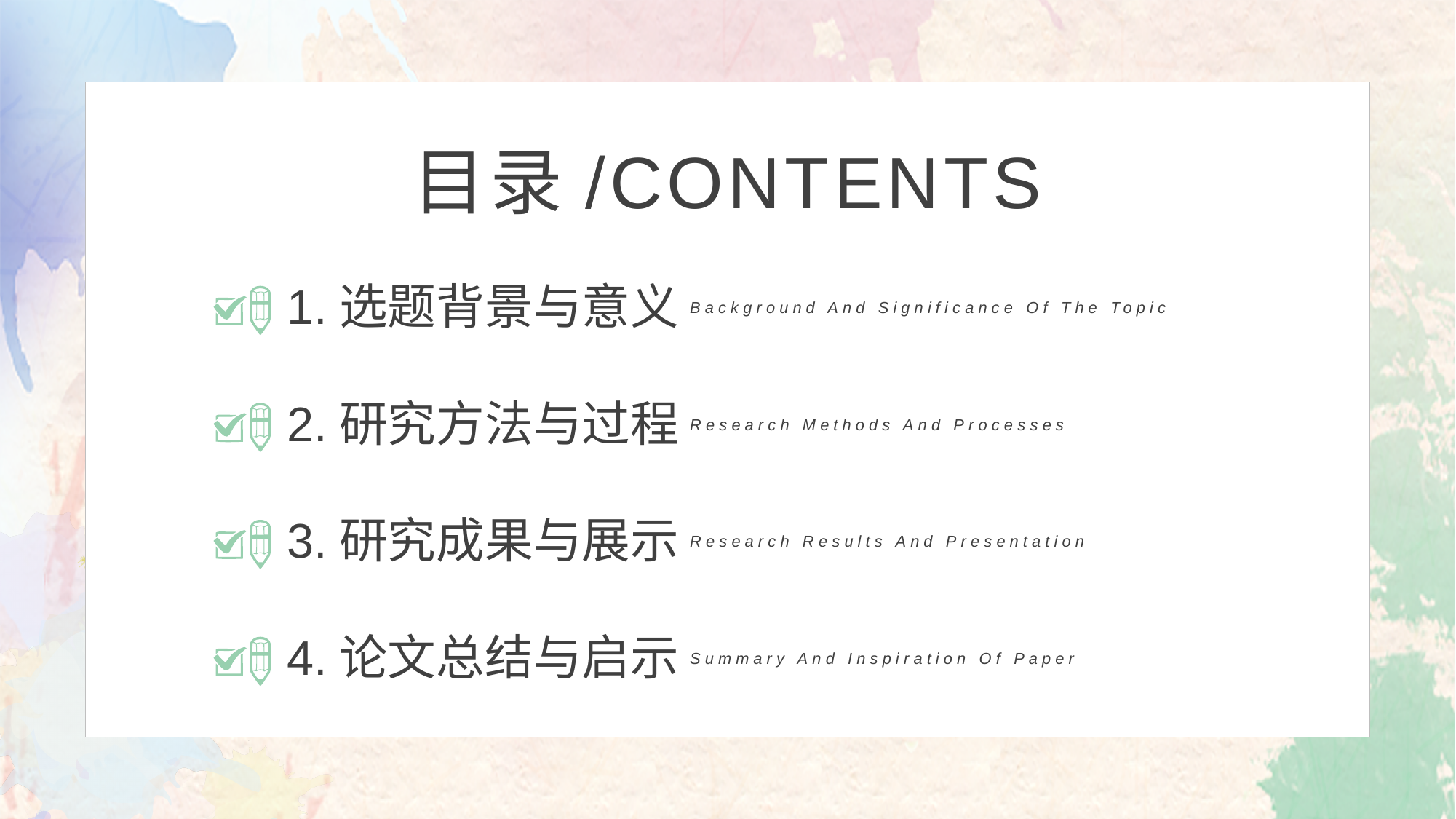

目录/CONTENTS
1.选题背景与意义

Background And Significance Of The Topic
2.研究方法与过程

Research Methods And Processes
3.研究成果与展示

Research Results And Presentation
4.论文总结与启示

Summary And Inspiration Of Paper